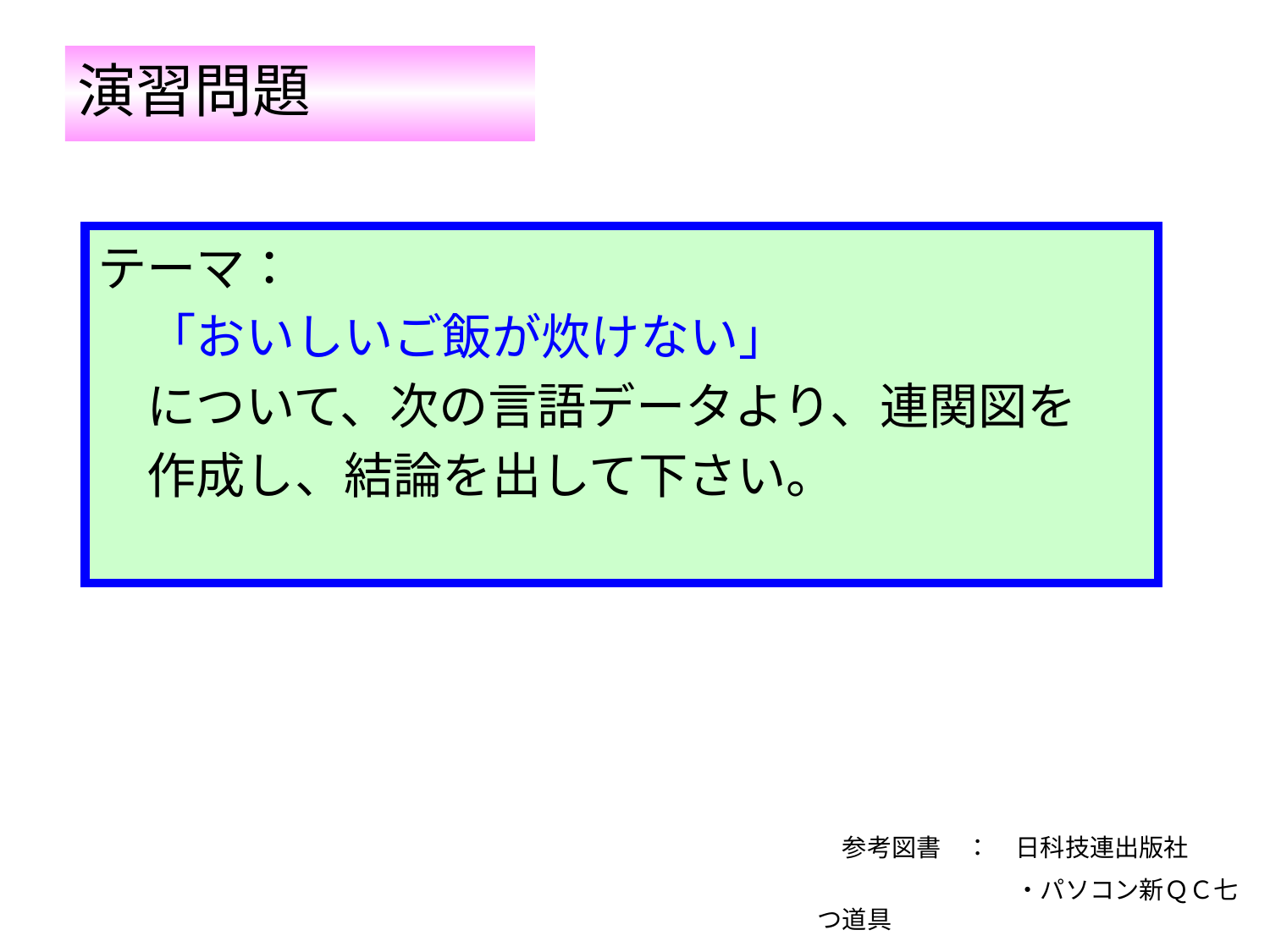

# 演習問題
テーマ：
　「おいしいご飯が炊けない」
　について、次の言語データより、連関図を
　作成し、結論を出して下さい。

　参考図書　：　日科技連出版社
　　　　　　　　・パソコン新ＱＣ七つ道具